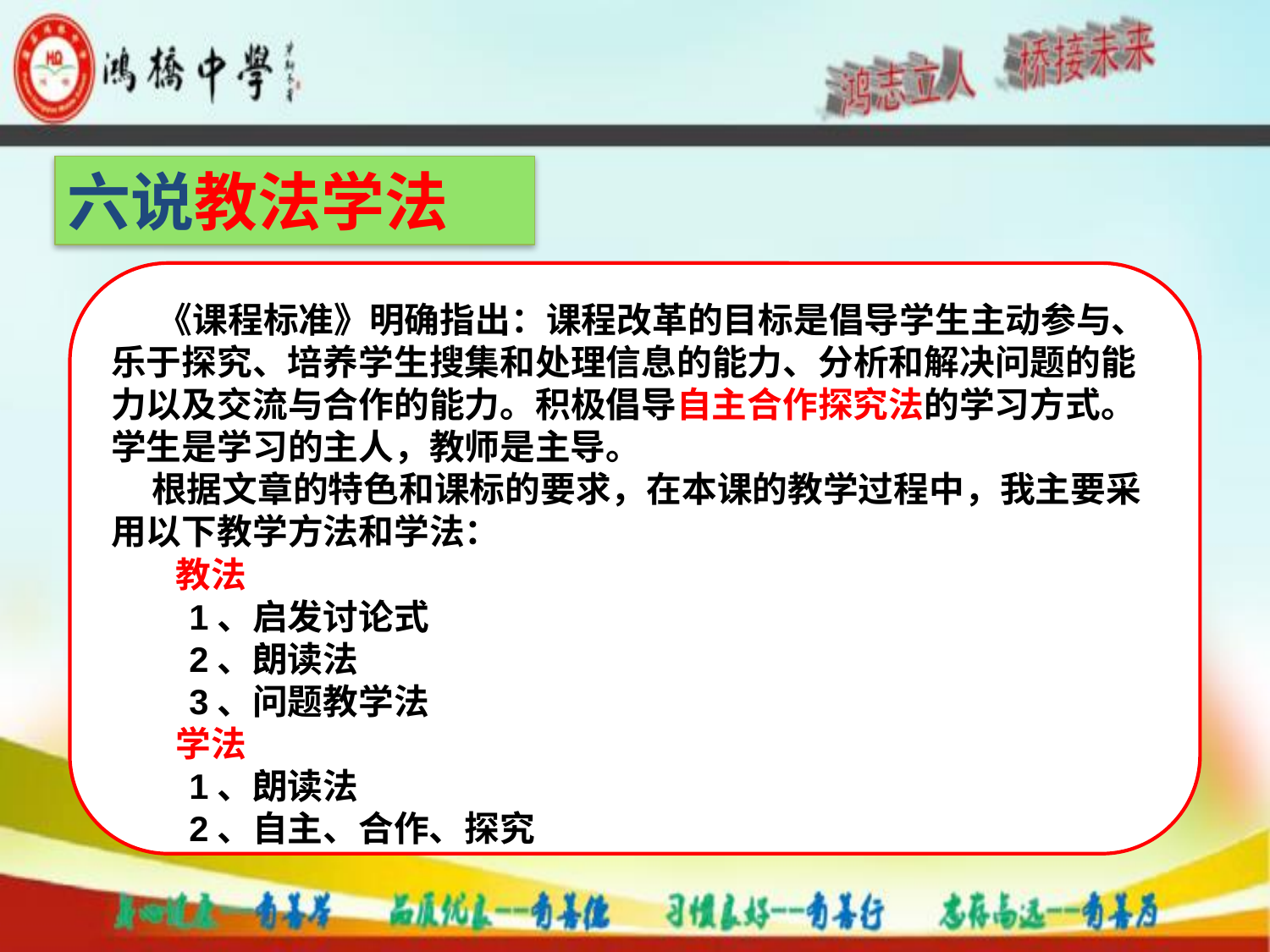

六说教法学法
     《课程标准》明确指出：课程改革的目标是倡导学生主动参与、乐于探究、培养学生搜集和处理信息的能力、分析和解决问题的能力以及交流与合作的能力。积极倡导自主合作探究法的学习方式。学生是学习的主人，教师是主导。
    根据文章的特色和课标的要求，在本课的教学过程中，我主要采用以下教学方法和学法：
       教法
        1、启发讨论式
        2、朗读法
        3、问题教学法
       学法
        1、朗读法
        2、自主、合作、探究